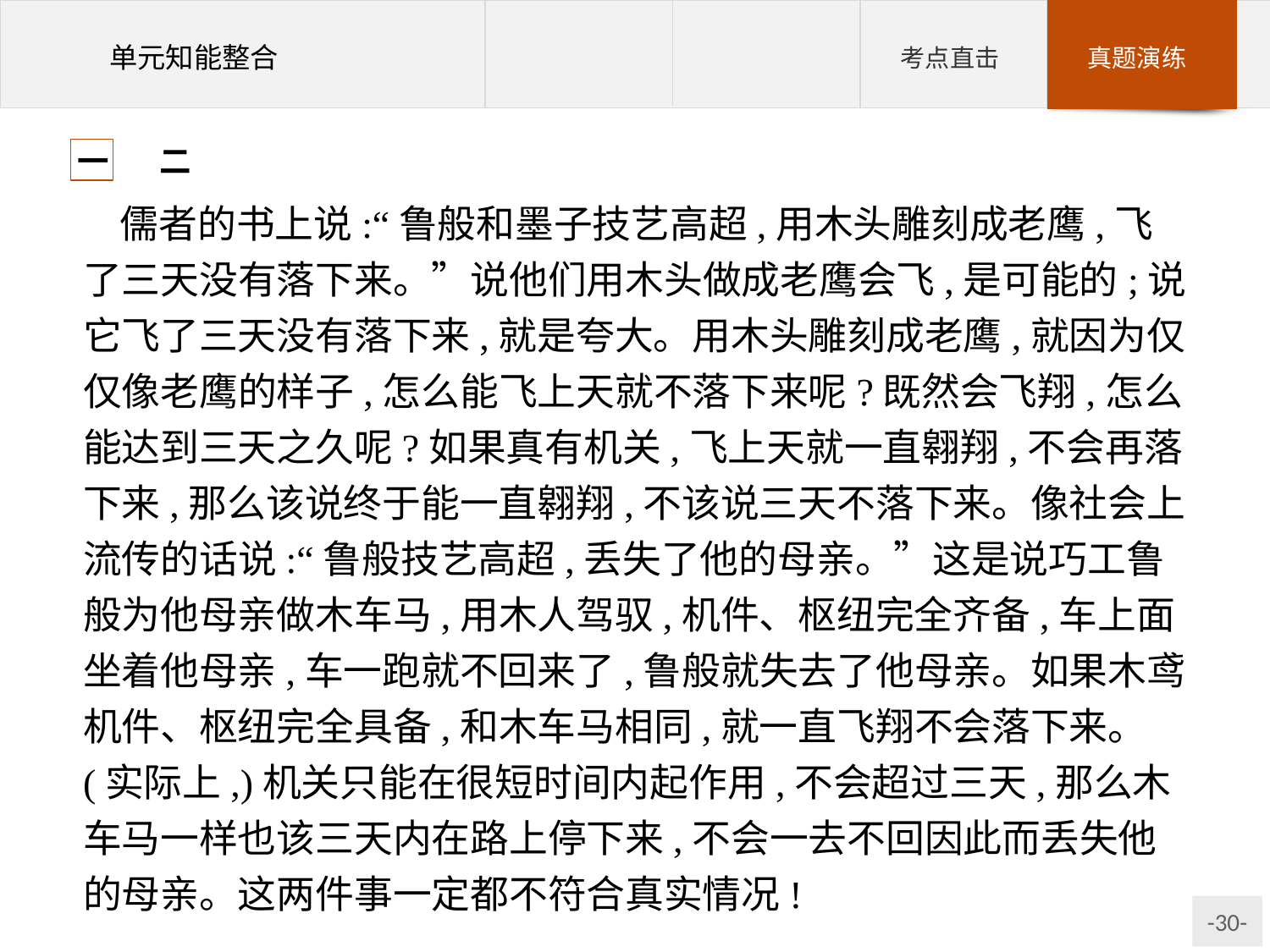

一       二

儒者的书上说:“鲁般和墨子技艺高超,用木头雕刻成老鹰,飞了三天没有落下来。”说他们用木头做成老鹰会飞,是可能的;说它飞了三天没有落下来,就是夸大。用木头雕刻成老鹰,就因为仅仅像老鹰的样子,怎么能飞上天就不落下来呢?既然会飞翔,怎么能达到三天之久呢?如果真有机关,飞上天就一直翱翔,不会再落下来,那么该说终于能一直翱翔,不该说三天不落下来。像社会上流传的话说:“鲁般技艺高超,丢失了他的母亲。”这是说巧工鲁般为他母亲做木车马,用木人驾驭,机件、枢纽完全齐备,车上面坐着他母亲,车一跑就不回来了,鲁般就失去了他母亲。如果木鸢机件、枢纽完全具备,和木车马相同,就一直飞翔不会落下来。(实际上,)机关只能在很短时间内起作用,不会超过三天,那么木车马一样也该三天内在路上停下来,不会一去不回因此而丢失他的母亲。这两件事一定都不符合真实情况!